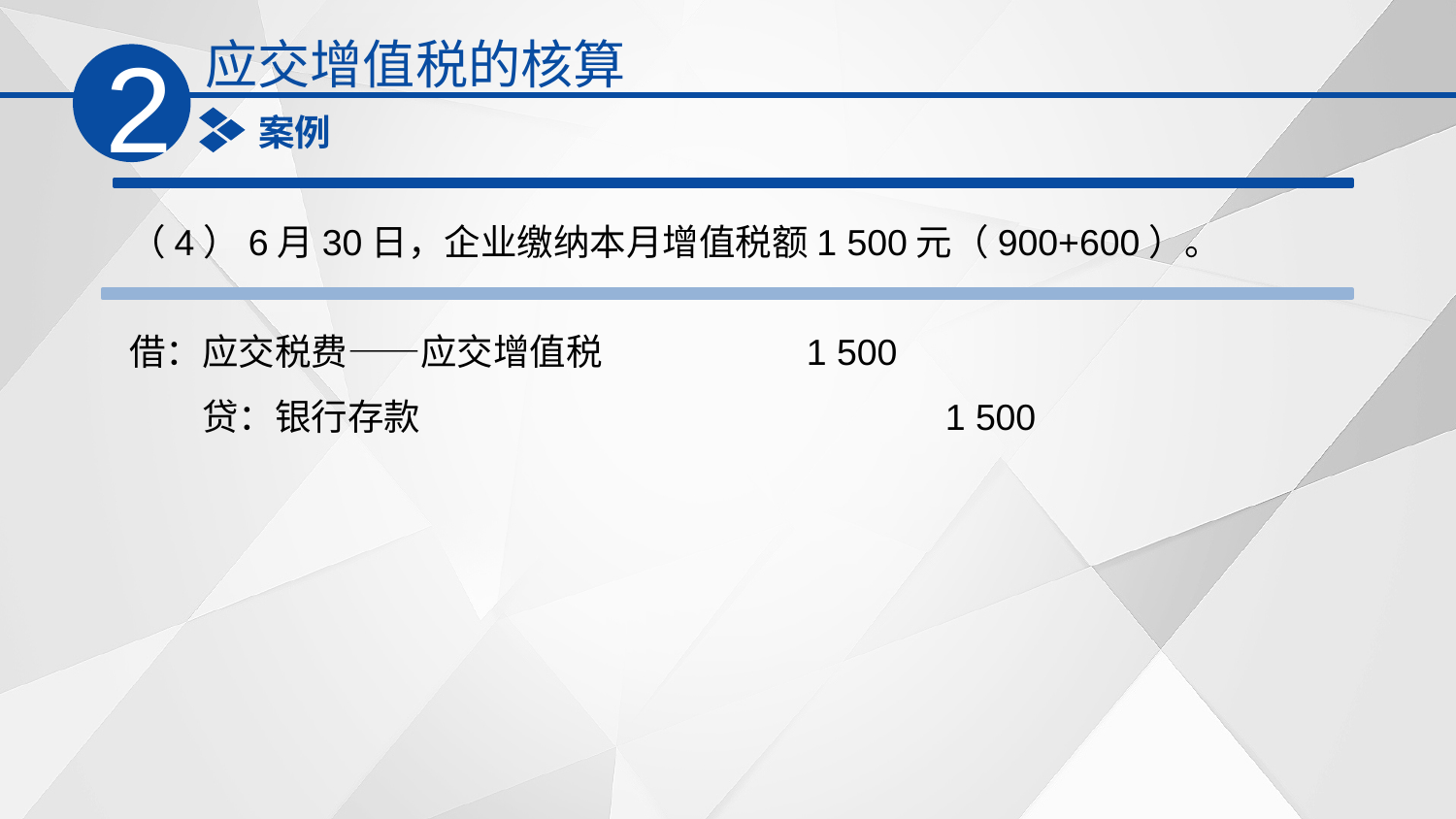

应交增值税的核算
2

案例

（4）6月30日，企业缴纳本月增值税额1 500元（900+600）。

借：应交税费——应交增值税　　　      　1 500
　　贷：银行存款　　　　　　　　　　　              1 500